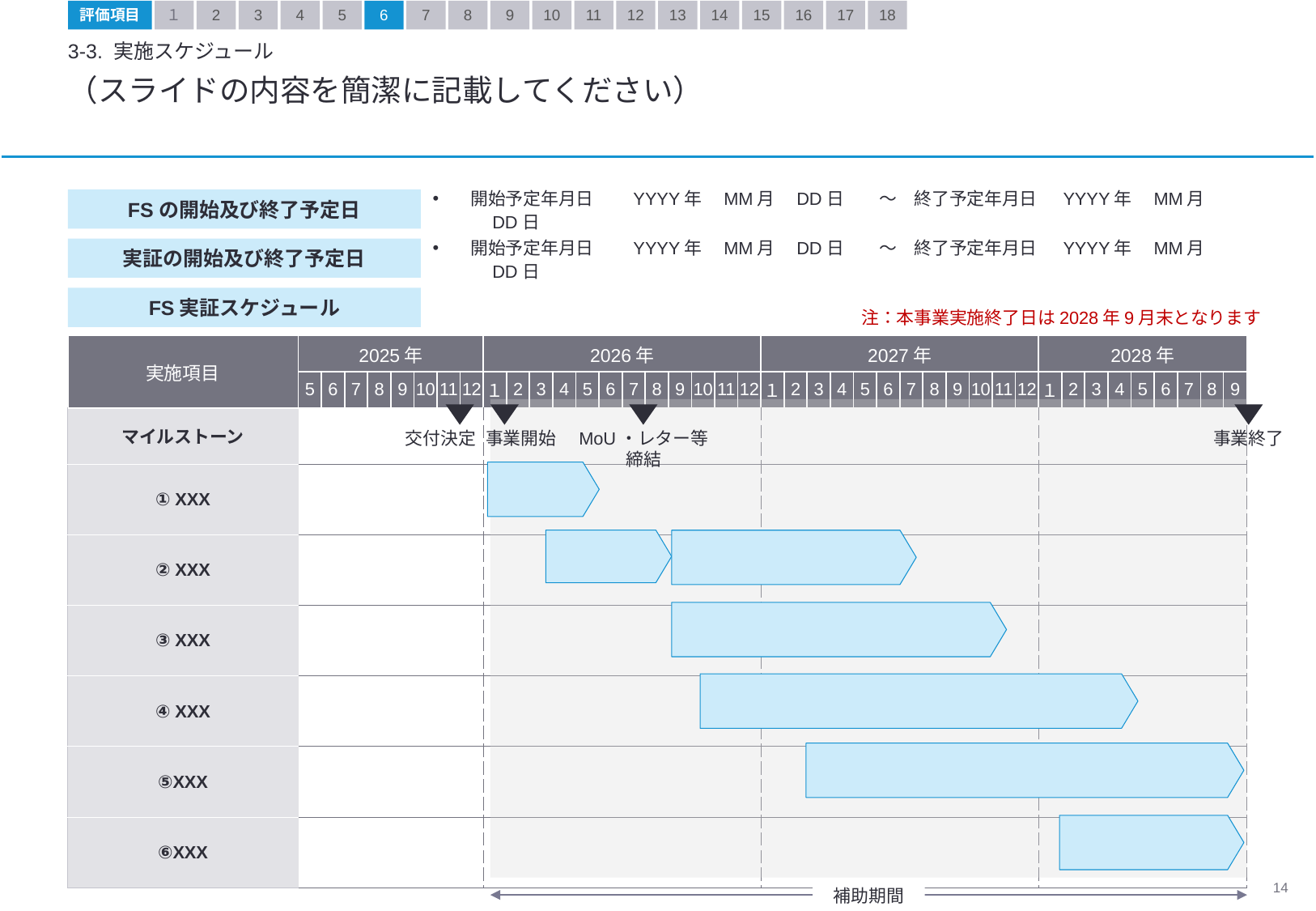

評価項目
１
2
3
4
5
6
7
8
9
10
11
12
13
14
15
16
17
18
3-3. 実施スケジュール
（スライドの内容を簡潔に記載してください）
FSの開始及び終了予定日
開始予定年月日　　YYYY年　MM月　DD日　　～　終了予定年月日　 YYYY年　MM月　DD日
実証の開始及び終了予定日
開始予定年月日　　YYYY年　MM月　DD日　　～　終了予定年月日　 YYYY年　MM月　DD日
FS実証スケジュール
注：本事業実施終了日は2028年9月末となります
| 実施項目 | 2025年 |  |  |  |  |  |  |  | 2026年 |  |  |  |  |  |  |  |  |  |  |  | 2027年 |  |  |  |  |  |  |  |  |  |  |  | 2028年 |  |  |  |  |  |  |  |  |
| --- | --- | --- | --- | --- | --- | --- | --- | --- | --- | --- | --- | --- | --- | --- | --- | --- | --- | --- | --- | --- | --- | --- | --- | --- | --- | --- | --- | --- | --- | --- | --- | --- | --- | --- | --- | --- | --- | --- | --- | --- | --- |
|  | 5 | 6 | 7 | 8 | 9 | 10 | 11 | 12 | １ | 2 | 3 | 4 | 5 | 6 | 7 | 8 | 9 | 10 | 11 | 12 | １ | 2 | 3 | 4 | 5 | 6 | 7 | 8 | 9 | 10 | 11 | 12 | １ | 2 | 3 | 4 | 5 | 6 | 7 | 8 | 9 |
| マイルストーン |  |  |  |  |  |  |  |  |  |  |  |  |  |  |  |  |  |  |  |  |  |  |  |  |  |  |  |  |  |  |  |  |  |  |  |  |  |  |  |  |  |
| ① XXX |  |  |  |  |  |  |  |  |  |  |  |  |  |  |  |  |  |  |  |  |  |  |  |  |  |  |  |  |  |  |  |  |  |  |  |  |  |  |  |  |  |
| ② XXX |  |  |  |  |  |  |  |  |  |  |  |  |  |  |  |  |  |  |  |  |  |  |  |  |  |  |  |  |  |  |  |  |  |  |  |  |  |  |  |  |  |
| ③ XXX |  |  |  |  |  |  |  |  |  |  |  |  |  |  |  |  |  |  |  |  |  |  |  |  |  |  |  |  |  |  |  |  |  |  |  |  |  |  |  |  |  |
| ④ XXX |  |  |  |  |  |  |  |  |  |  |  |  |  |  |  |  |  |  |  |  |  |  |  |  |  |  |  |  |  |  |  |  |  |  |  |  |  |  |  |  |  |
| ⑤XXX |  |  |  |  |  |  |  |  |  |  |  |  |  |  |  |  |  |  |  |  |  |  |  |  |  |  |  |  |  |  |  |  |  |  |  |  |  |  |  |  |  |
| ⑥XXX |  |  |  |  |  |  |  |  |  |  |  |  |  |  |  |  |  |  |  |  |  |  |  |  |  |  |  |  |  |  |  |  |  |  |  |  |  |  |  |  |  |

交付決定
事業開始
MoU・レター等締結
事業終了

補助期間